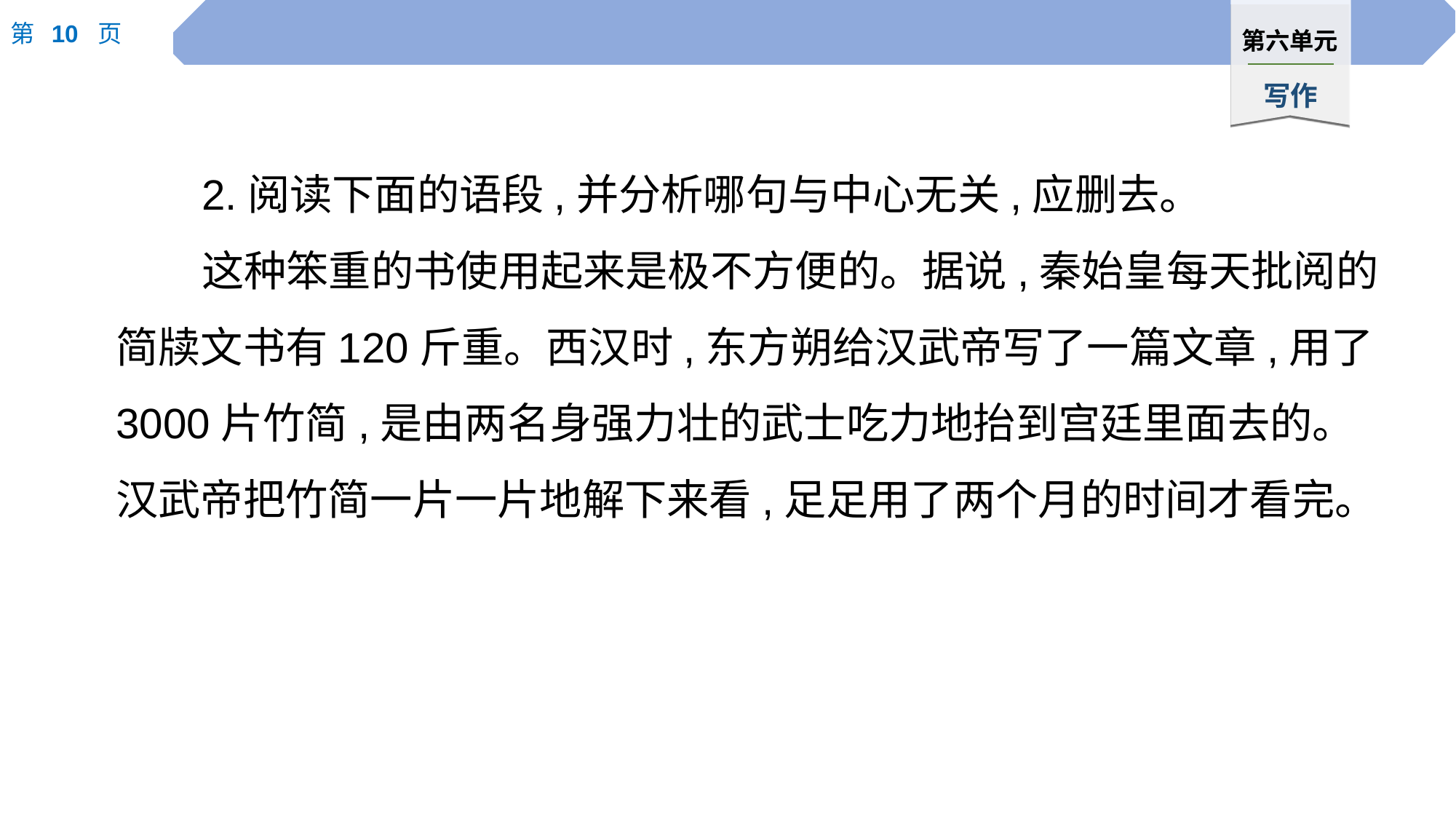

2.阅读下面的语段,并分析哪句与中心无关,应删去。
这种笨重的书使用起来是极不方便的。据说,秦始皇每天批阅的简牍文书有120斤重。西汉时,东方朔给汉武帝写了一篇文章,用了3000片竹简,是由两名身强力壮的武士吃力地抬到宫廷里面去的。汉武帝把竹简一片一片地解下来看,足足用了两个月的时间才看完。